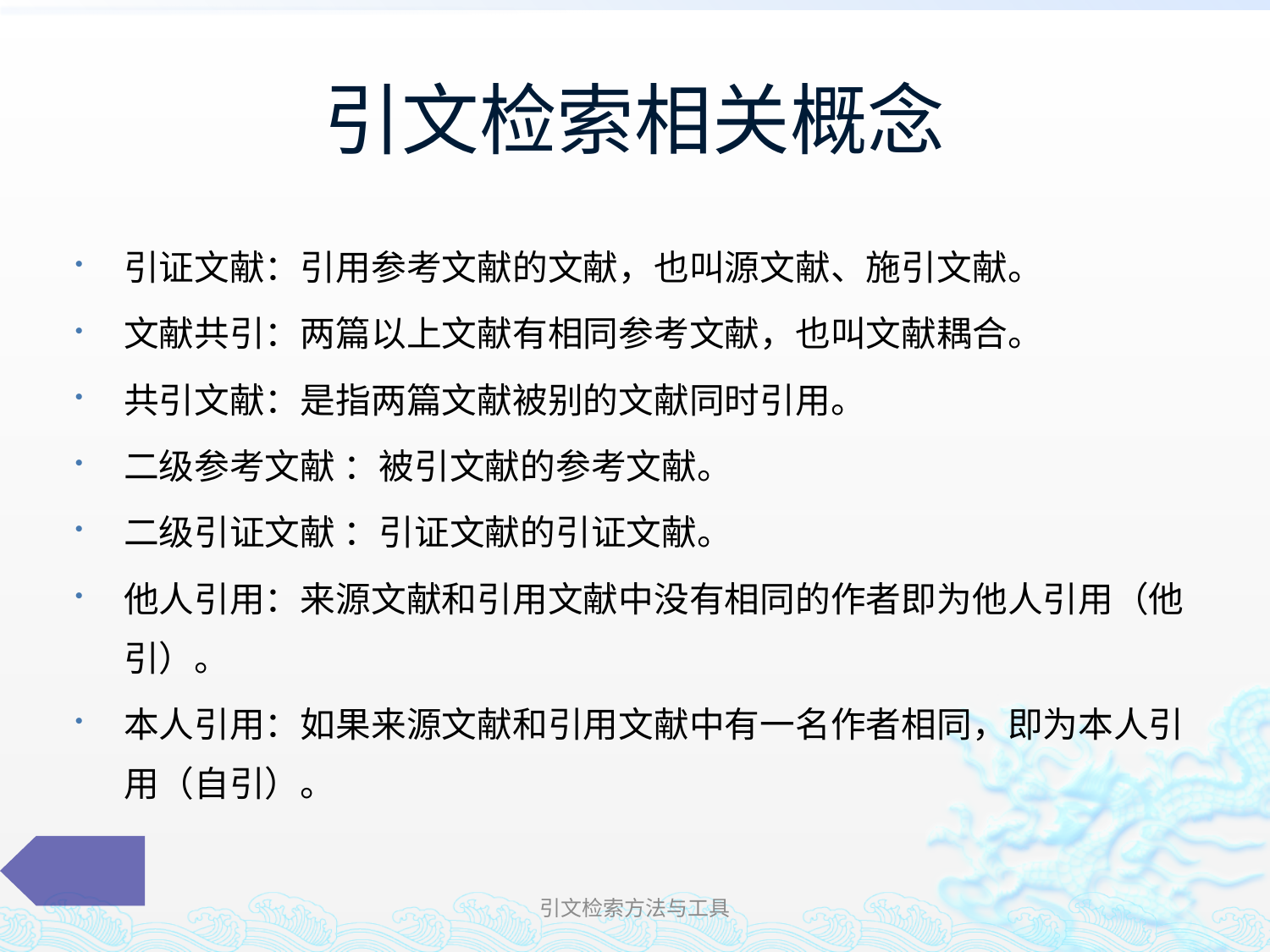

# 引文检索相关概念
引证文献：引用参考文献的文献，也叫源文献、施引文献。
文献共引：两篇以上文献有相同参考文献，也叫文献耦合。
共引文献：是指两篇文献被别的文献同时引用。
二级参考文献 ：被引文献的参考文献。
二级引证文献 ：引证文献的引证文献。
他人引用：来源文献和引用文献中没有相同的作者即为他人引用（他引）。
本人引用：如果来源文献和引用文献中有一名作者相同，即为本人引用（自引）。

引文检索方法与工具